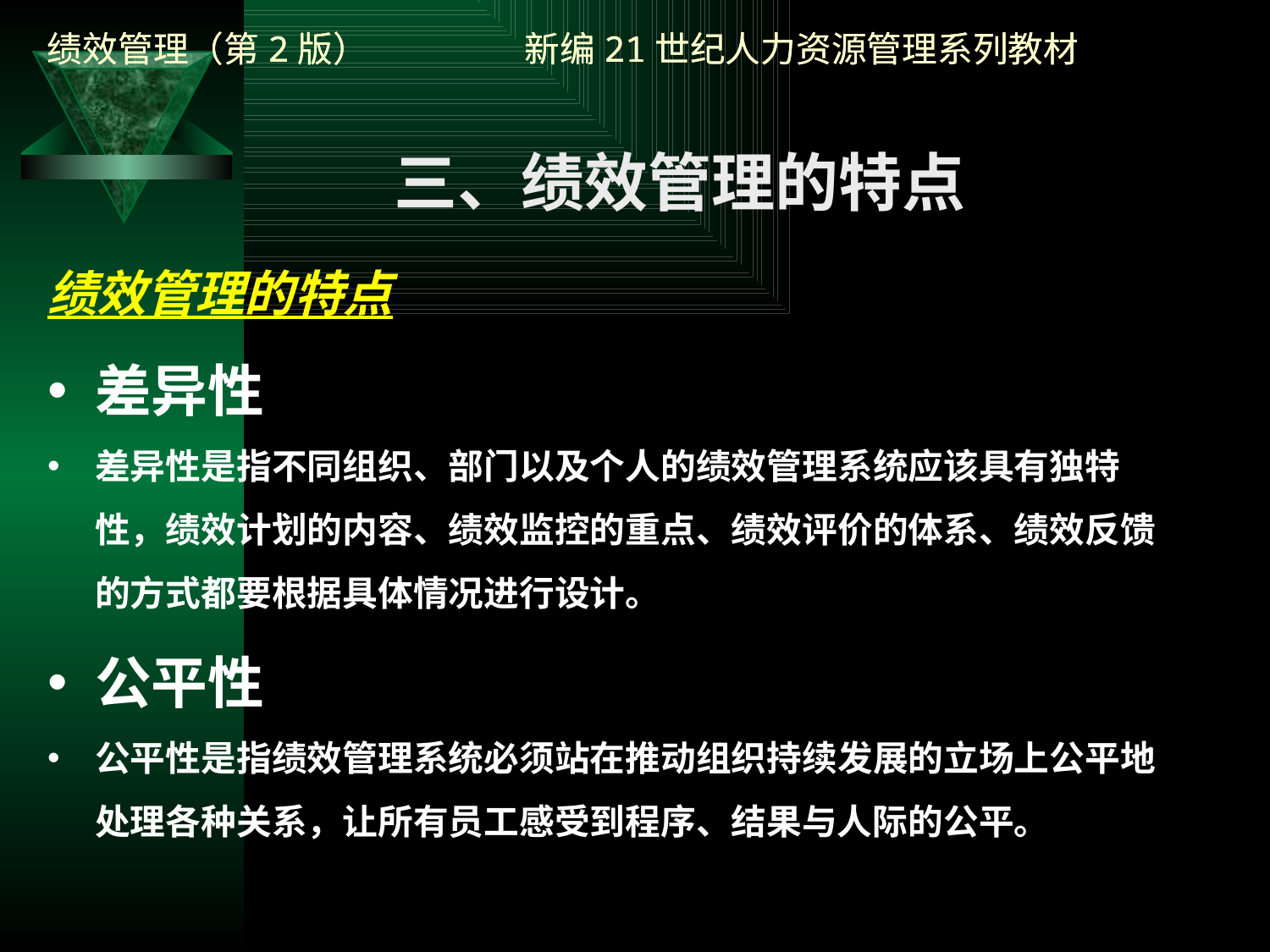

三、绩效管理的特点
绩效管理的特点
差异性
差异性是指不同组织、部门以及个人的绩效管理系统应该具有独特性，绩效计划的内容、绩效监控的重点、绩效评价的体系、绩效反馈的方式都要根据具体情况进行设计。
公平性
公平性是指绩效管理系统必须站在推动组织持续发展的立场上公平地处理各种关系，让所有员工感受到程序、结果与人际的公平。